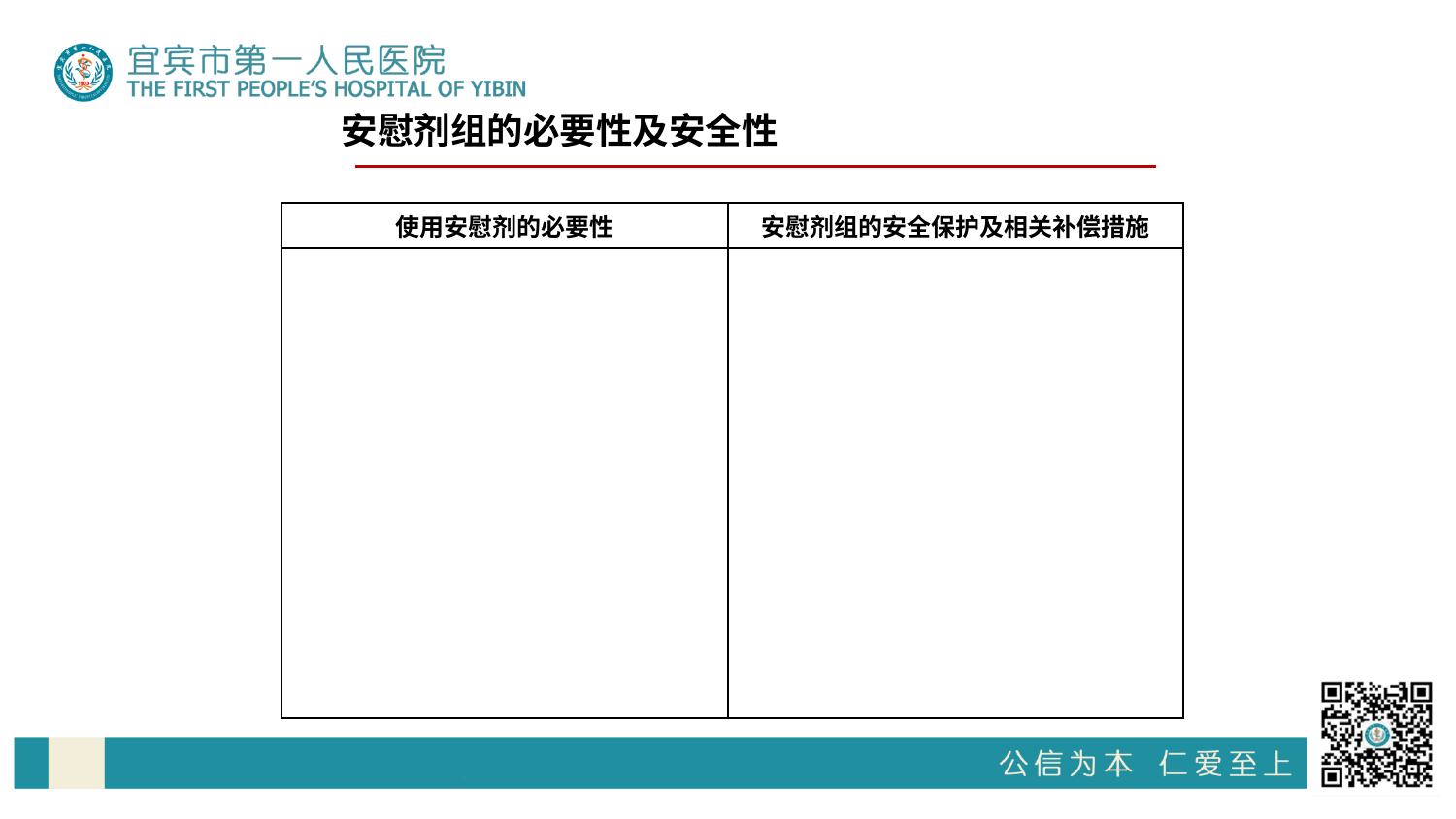

安慰剂组的必要性及安全性
| 使用安慰剂的必要性 | 安慰剂组的安全保护及相关补偿措施 |
| --- | --- |
|  |  |
10
10